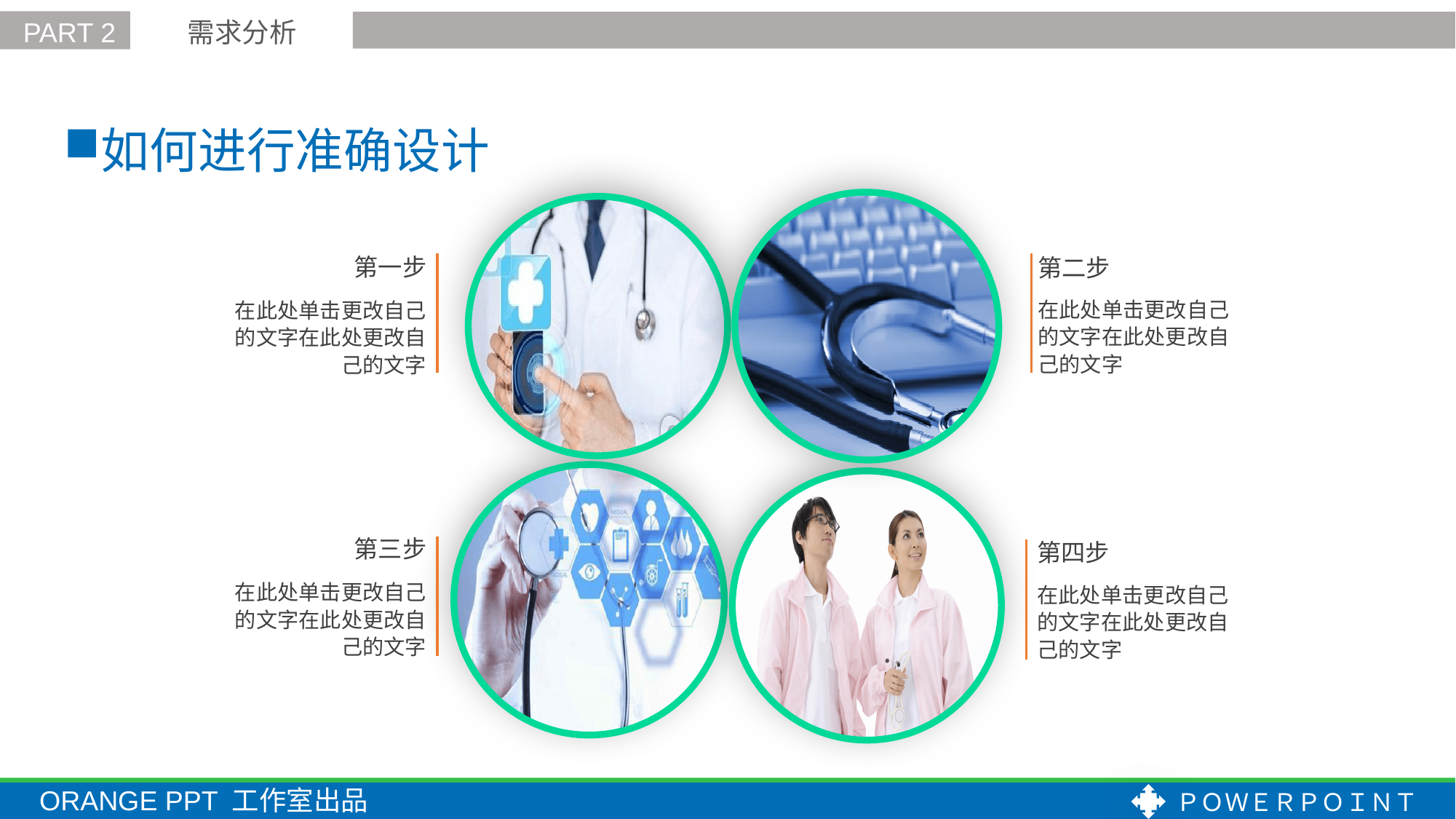

需求分析
PART 2
如何进行准确设计

第一步
在此处单击更改自己
的文字在此处更改自
己的文字

第二步
在此处单击更改自己
的文字在此处更改自
己的文字

第三步
在此处单击更改自己
的文字在此处更改自
己的文字

第四步
在此处单击更改自己
的文字在此处更改自
己的文字